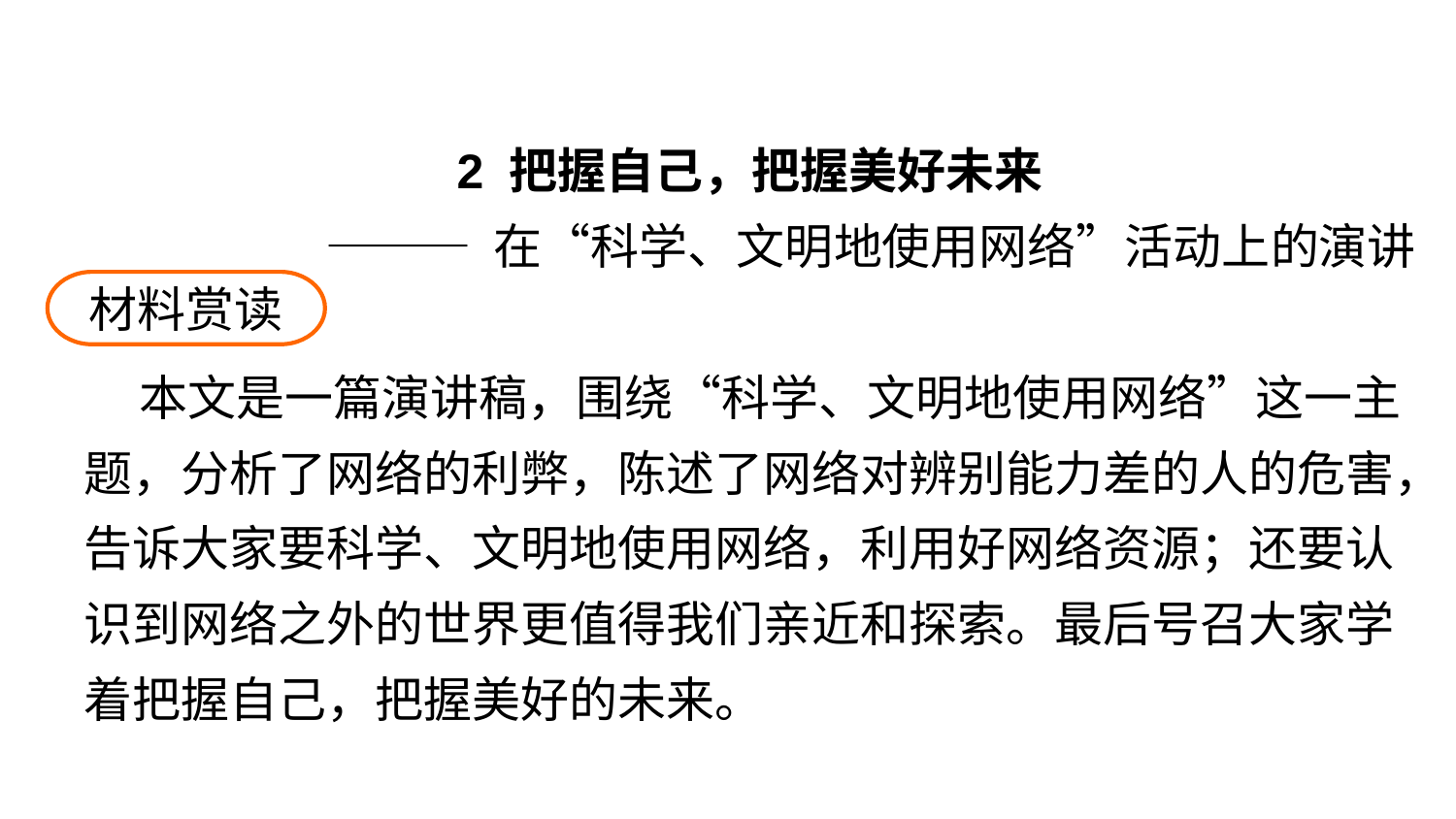

2 把握自己，把握美好未来
   ——— 在“科学、文明地使用网络”活动上的演讲

    本文是一篇演讲稿，围绕“科学、文明地使用网络”这一主题，分析了网络的利弊，陈述了网络对辨别能力差的人的危害，告诉大家要科学、文明地使用网络，利用好网络资源；还要认识到网络之外的世界更值得我们亲近和探索。最后号召大家学着把握自己，把握美好的未来。
材料赏读